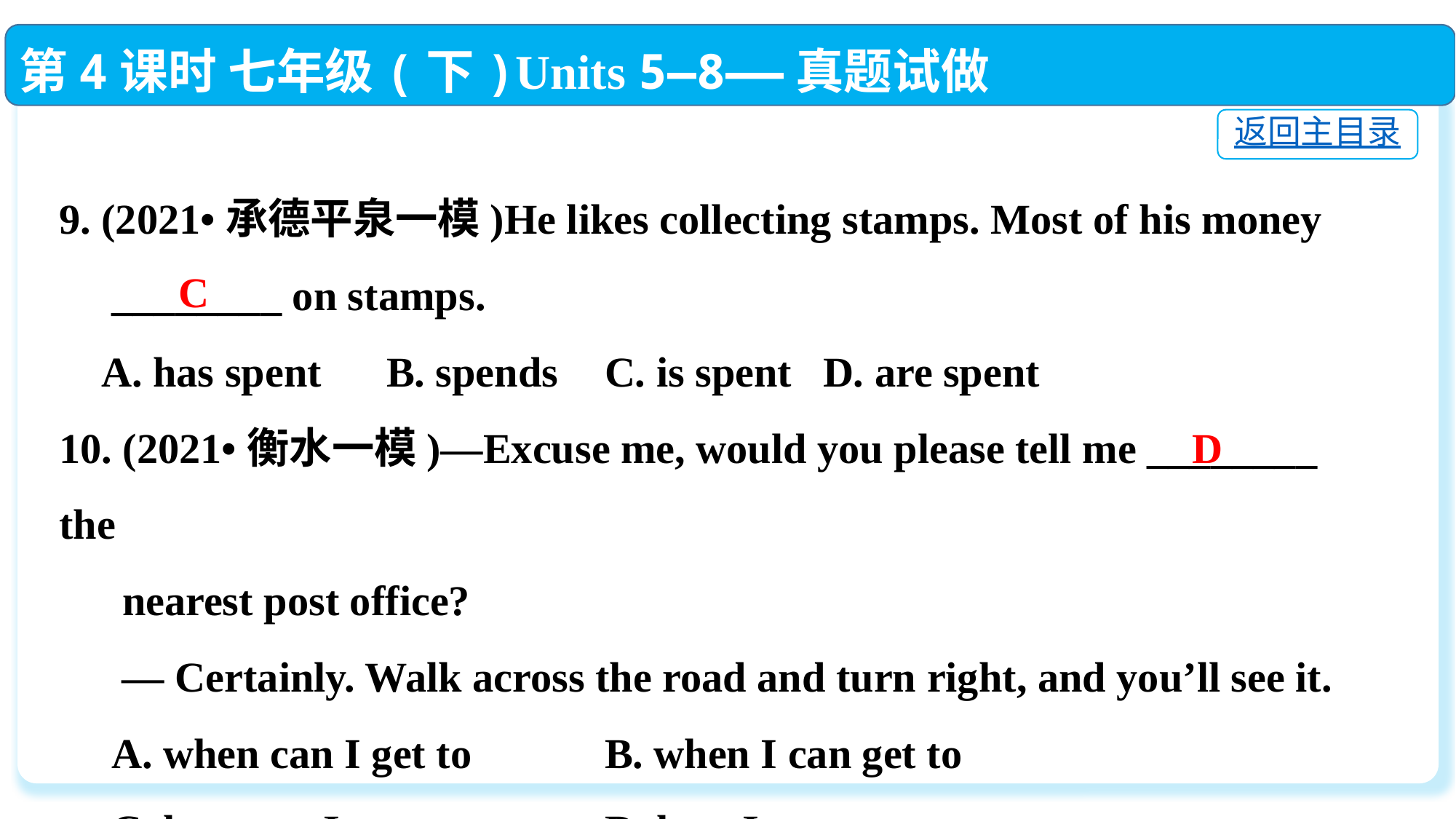

第4课时 七年级(下)Units 5—8——真题试做

返回主目录
9. (2021•承德平泉一模)He likes collecting stamps. Most of his money
     ________ on stamps.
    A. has spent	B. spends	C. is spent	D. are spent
10. (2021•衡水一模)—Excuse me, would you please tell me ________ the
      nearest post office?
      — Certainly. Walk across the road and turn right, and you’ll see it.
     A. when can I get to　　	B. when I can get to
     C. how can I get to　   	D. how I can get to
C
D